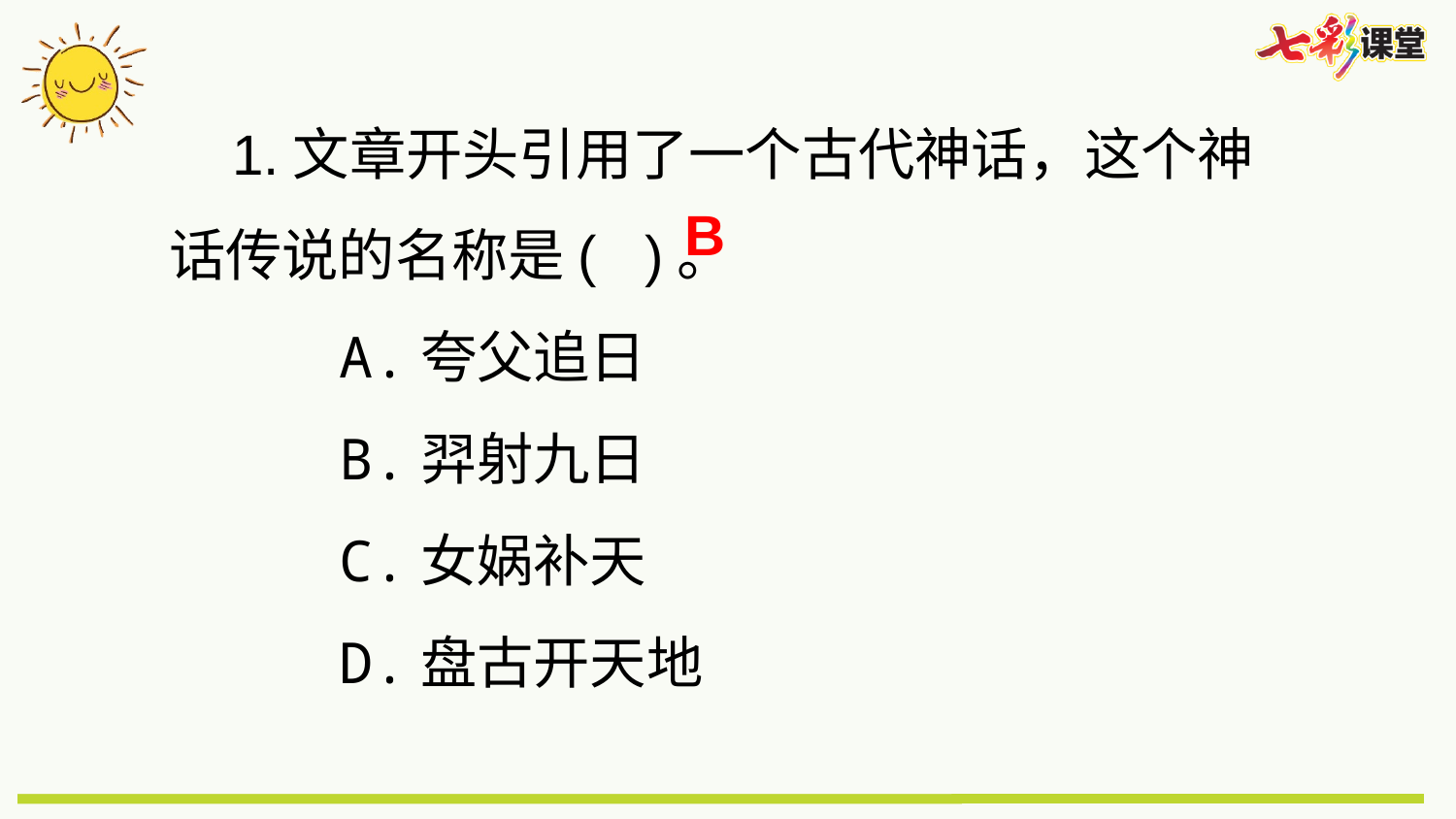

1.文章开头引用了一个古代神话，这个神话传说的名称是(   )。
     A.夸父追日
     B.羿射九日
     C.女娲补天
     D.盘古开天地
B